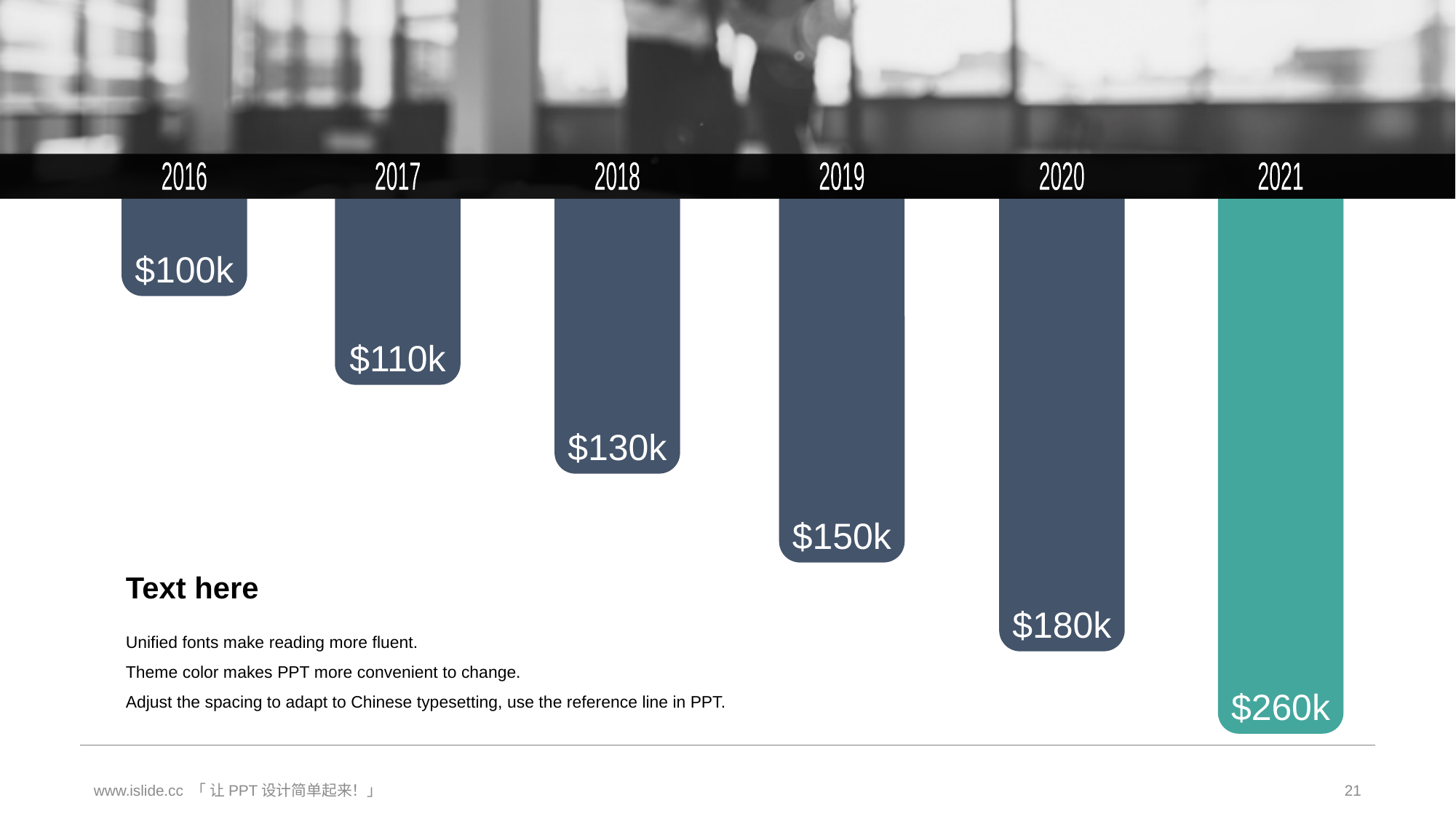

#

2016
2017
2018
2019
2020
2021

$100k
$110k
$130k
$150k
Text here
$180k
Unified fonts make reading more fluent.
Theme color makes PPT more convenient to change.
Adjust the spacing to adapt to Chinese typesetting, use the reference line in PPT.
$260k
www.islide.cc 「 让PPT设计简单起来！」
21